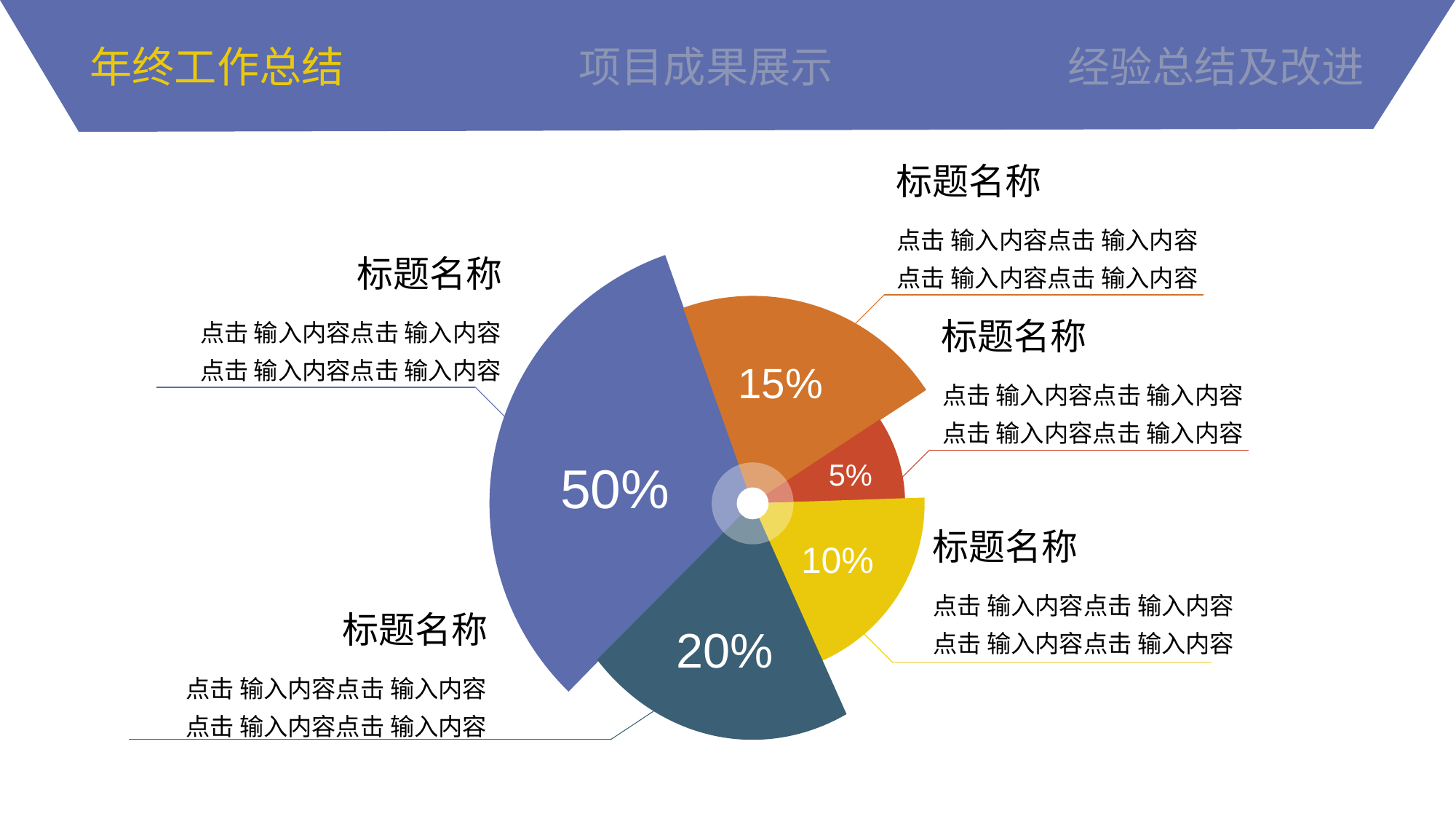

年终工作总结
项目成果展示
经验总结及改进
标题名称
点击 输入内容点击 输入内容
点击 输入内容点击 输入内容

15%
50%
5%

10%
20%
标题名称
点击 输入内容点击 输入内容
点击 输入内容点击 输入内容
标题名称
点击 输入内容点击 输入内容
点击 输入内容点击 输入内容
标题名称
点击 输入内容点击 输入内容
点击 输入内容点击 输入内容
标题名称
点击 输入内容点击 输入内容
点击 输入内容点击 输入内容